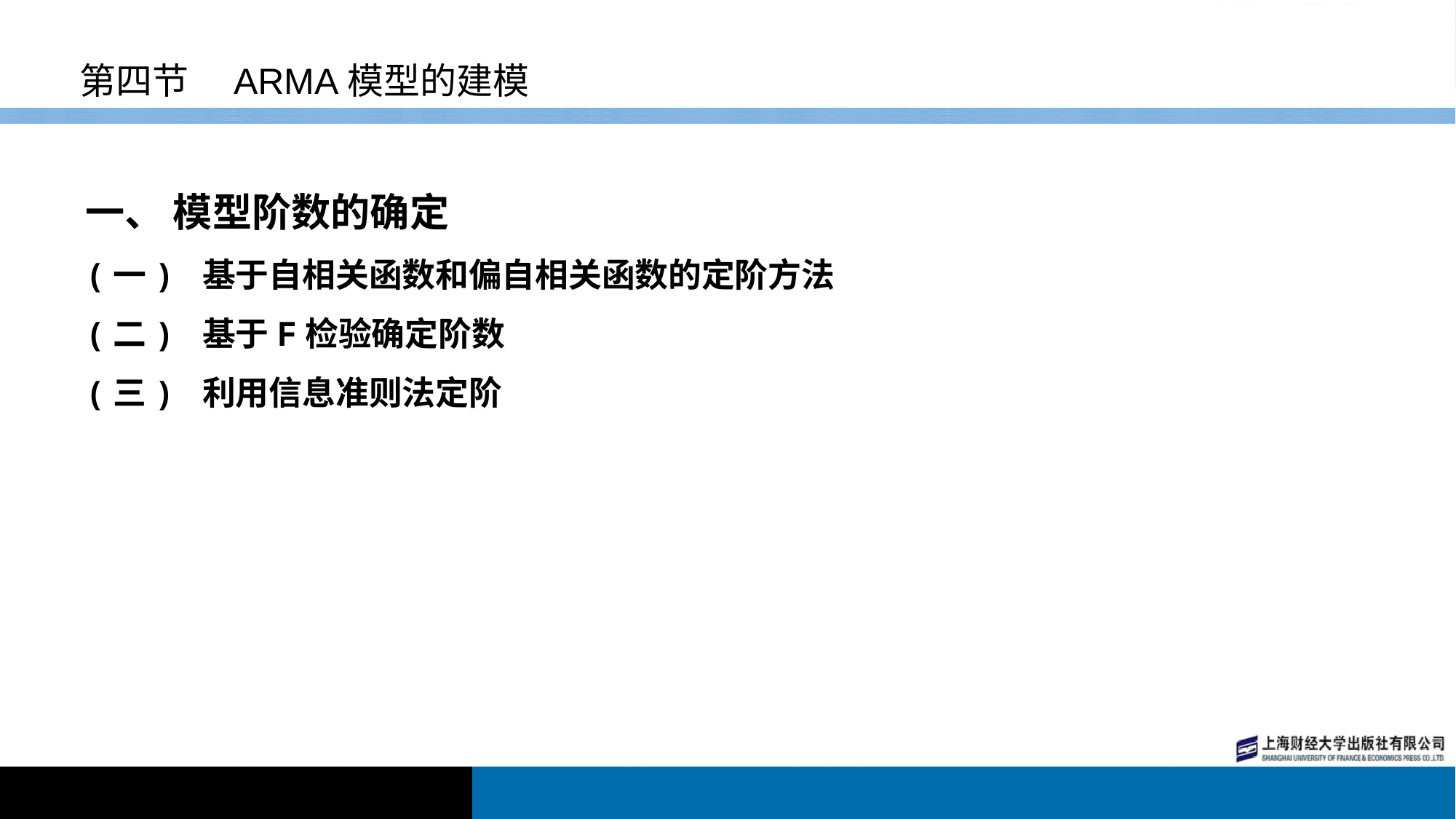

# 第四节　ARMA模型的建模
一、 模型阶数的确定
(一) 基于自相关函数和偏自相关函数的定阶方法
(二) 基于F检验确定阶数
(三) 利用信息准则法定阶
14